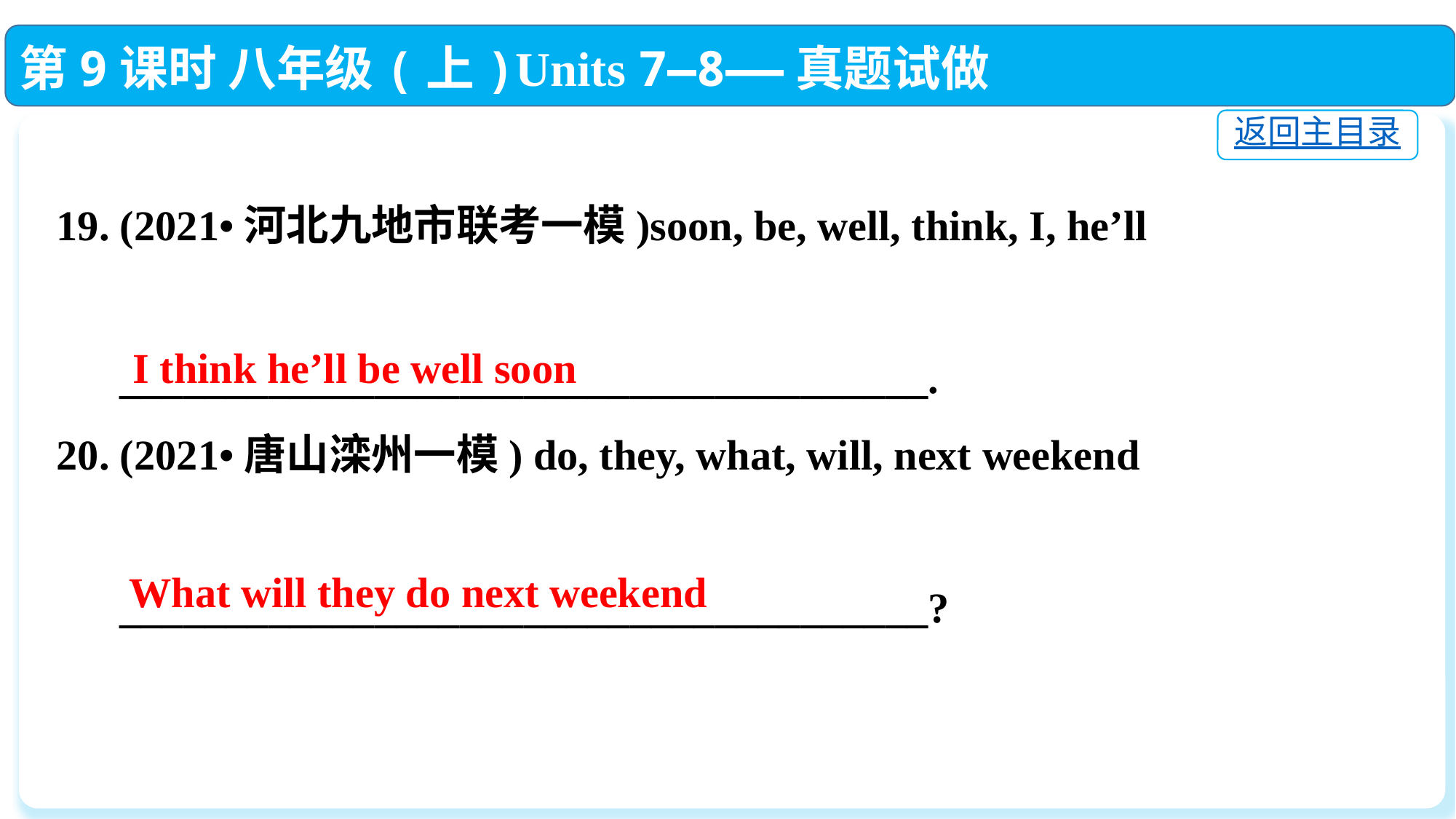

第9课时 八年级(上)Units 7—8——真题试做
返回主目录

19. (2021•河北九地市联考一模)soon, be, well, think, I, he’ll

      ______________________________________.
20. (2021•唐山滦州一模) do, they, what, will, next weekend

      ______________________________________?
I think he’ll be well soon
 What will they do next weekend